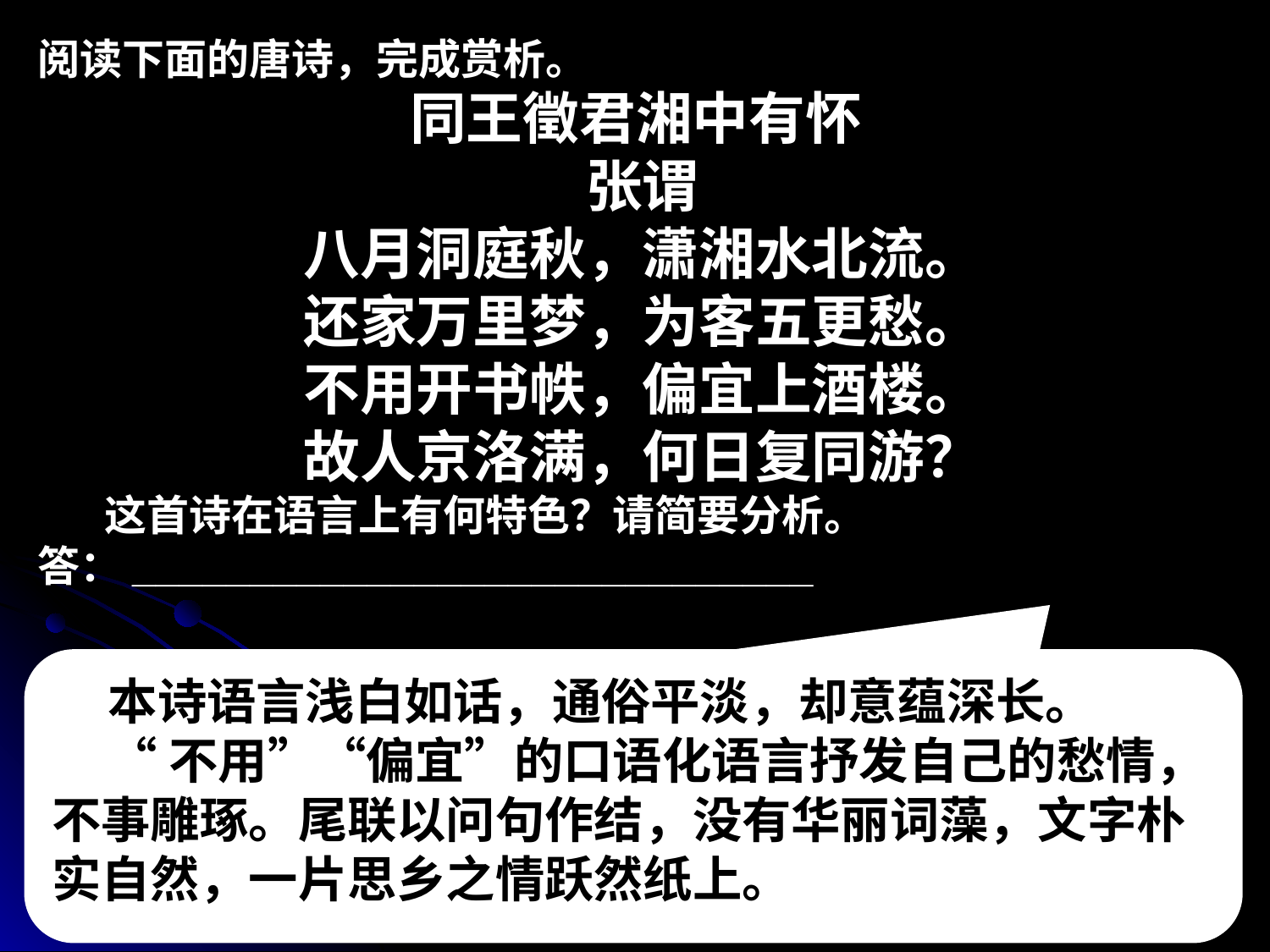

阅读下面的唐诗，完成赏析。
同王徵君湘中有怀
张谓
八月洞庭秋，潇湘水北流。
还家万里梦，为客五更愁。
不用开书帙，偏宜上酒楼。
故人京洛满，何日复同游？
      这首诗在语言上有何特色？请简要分析。
答：_____________________________
    本诗语言浅白如话，通俗平淡，却意蕴深长。
     “不用”“偏宜”的口语化语言抒发自己的愁情，不事雕琢。尾联以问句作结，没有华丽词藻，文字朴实自然，一片思乡之情跃然纸上。